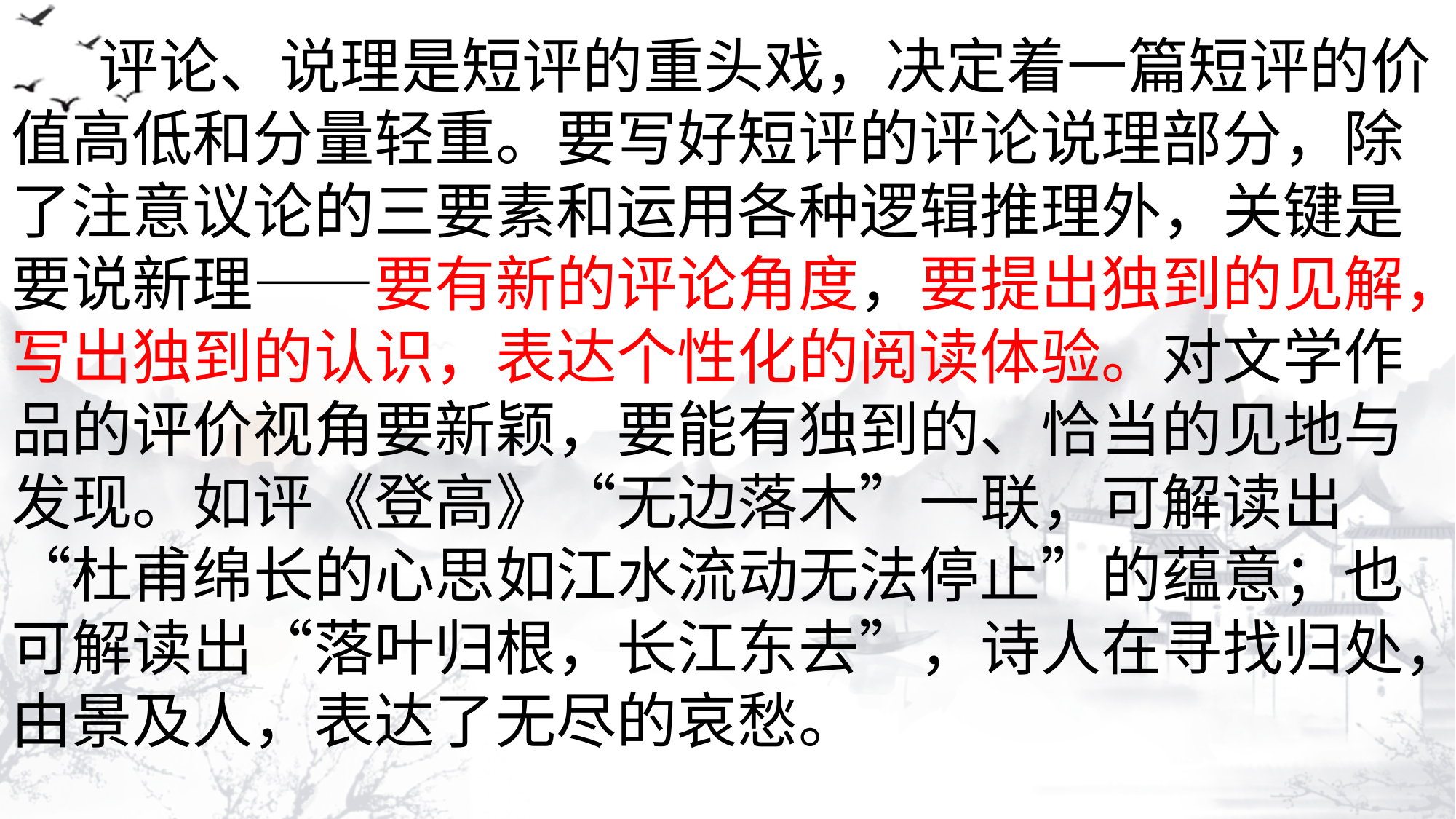

评论、说理是短评的重头戏，决定着一篇短评的价值高低和分量轻重。要写好短评的评论说理部分，除了注意议论的三要素和运用各种逻辑推理外，关键是要说新理——要有新的评论角度，要提出独到的见解，写出独到的认识，表达个性化的阅读体验。对文学作品的评价视角要新颖，要能有独到的、恰当的见地与发现。如评《登高》“无边落木”一联，可解读出“杜甫绵长的心思如江水流动无法停止”的蕴意；也可解读出“落叶归根，长江东去”，诗人在寻找归处，由景及人，表达了无尽的哀愁。